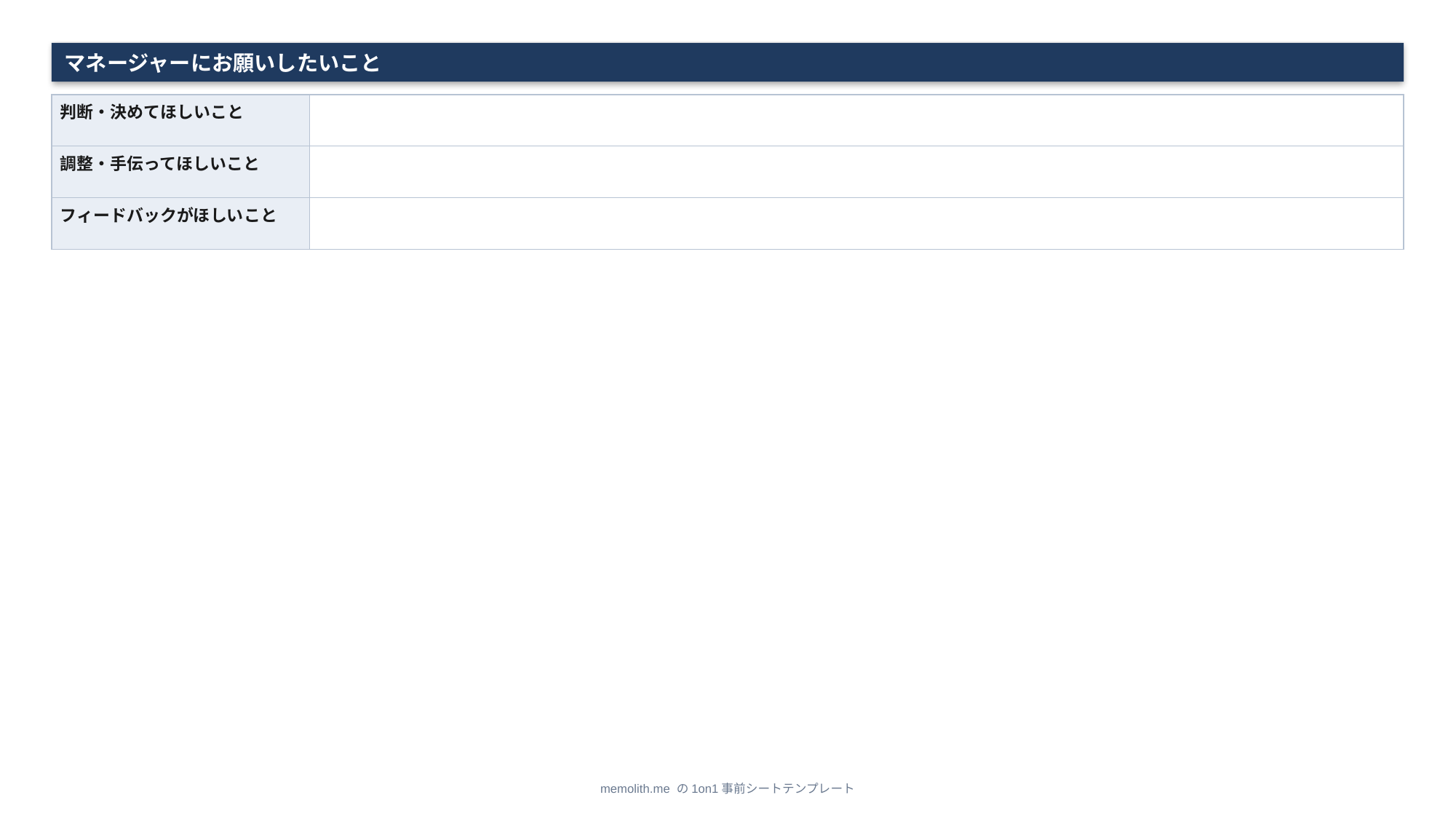

マネージャーにお願いしたいこと
| 判断・決めてほしいこと |  |
| --- | --- |
| 調整・手伝ってほしいこと |  |
| フィードバックがほしいこと |  |
memolith.me の1on1事前シートテンプレート